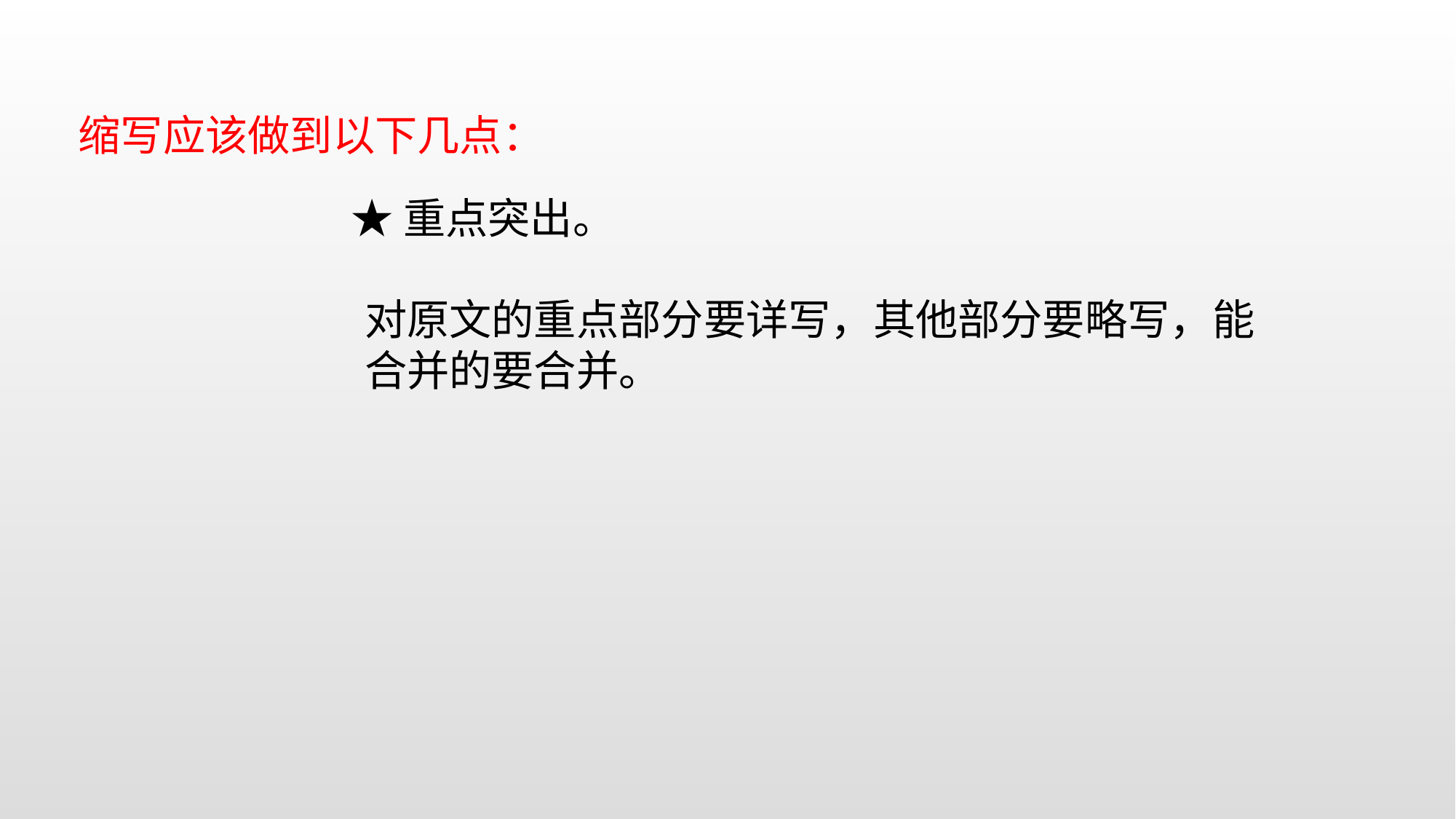

缩写应该做到以下几点：
★重点突出。
对原文的重点部分要详写，其他部分要略写，能
合并的要合并。